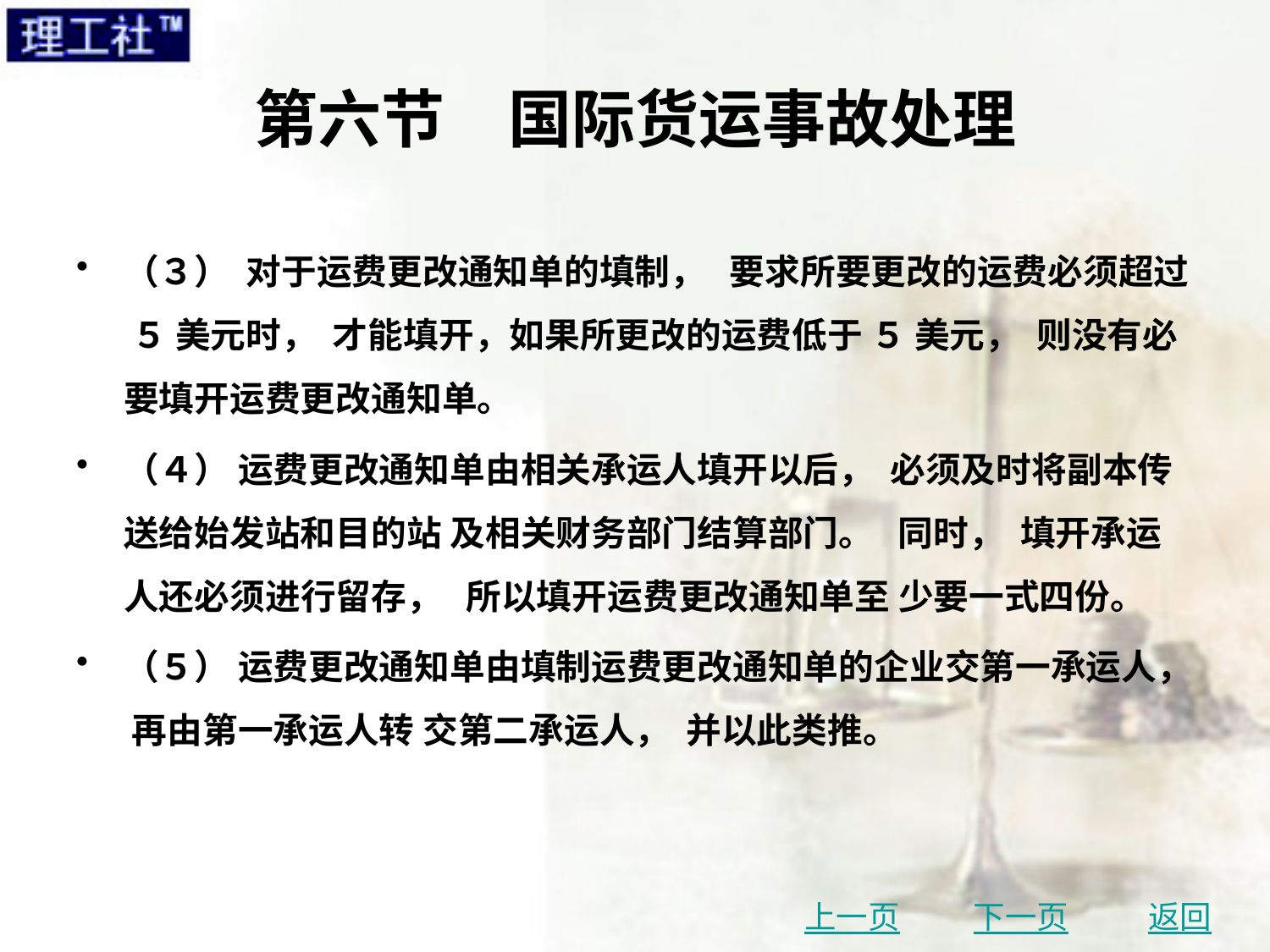

# 第六节　国际货运事故处理
（３）  对于运费更改通知单的填制，   要求所要更改的运费必须超过  ５ 美元时，  才能填开，如果所更改的运费低于 ５ 美元，  则没有必要填开运费更改通知单。
（４） 运费更改通知单由相关承运人填开以后，  必须及时将副本传送给始发站和目的站 及相关财务部门结算部门。   同时，  填开承运人还必须进行留存，   所以填开运费更改通知单至 少要一式四份。
（５） 运费更改通知单由填制运费更改通知单的企业交第一承运人，  再由第一承运人转 交第二承运人，  并以此类推。

上一页
下一页
返回